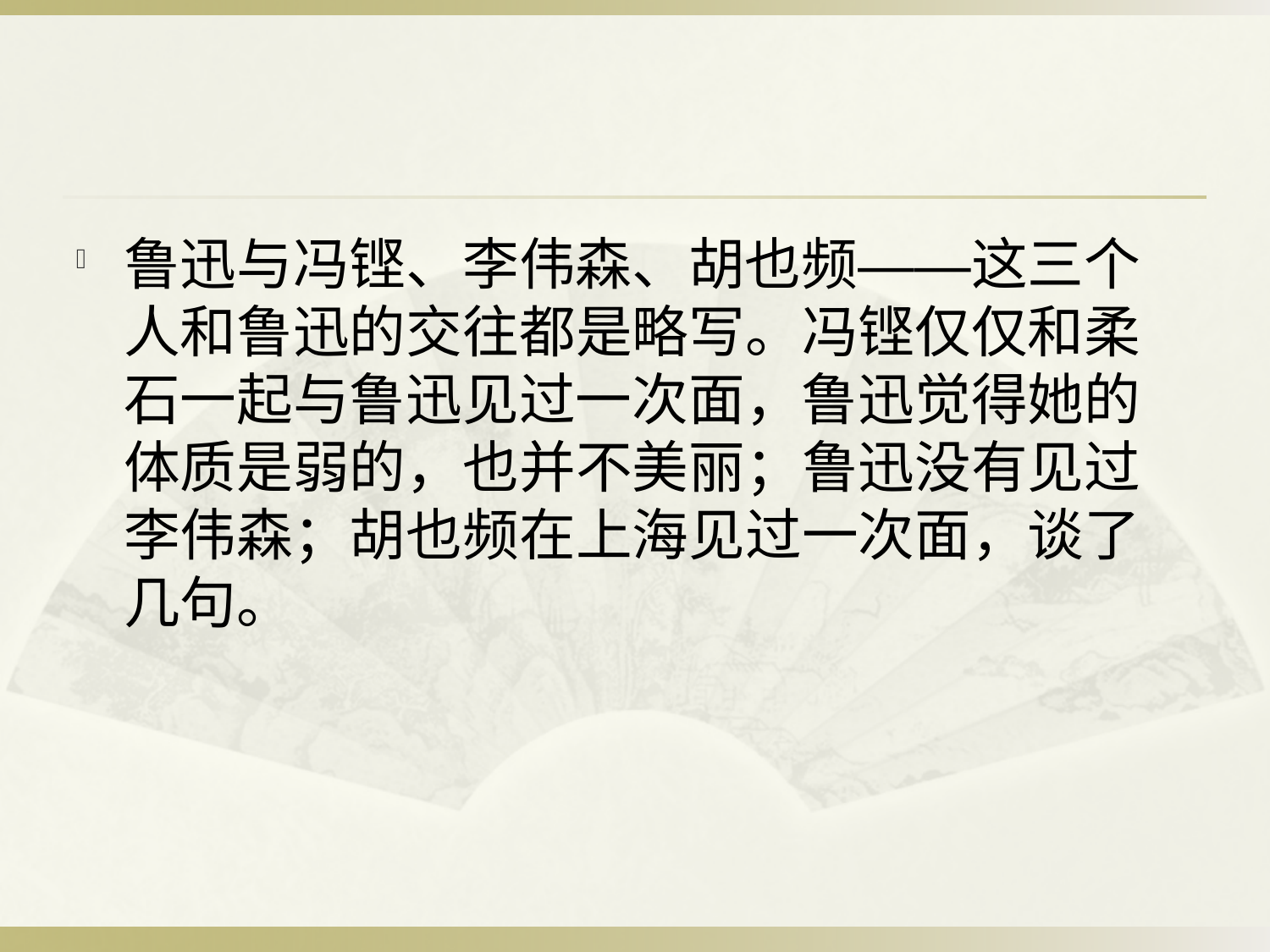

#
鲁迅与冯铿、李伟森、胡也频——这三个人和鲁迅的交往都是略写。冯铿仅仅和柔石一起与鲁迅见过一次面，鲁迅觉得她的体质是弱的，也并不美丽；鲁迅没有见过李伟森；胡也频在上海见过一次面，谈了几句。